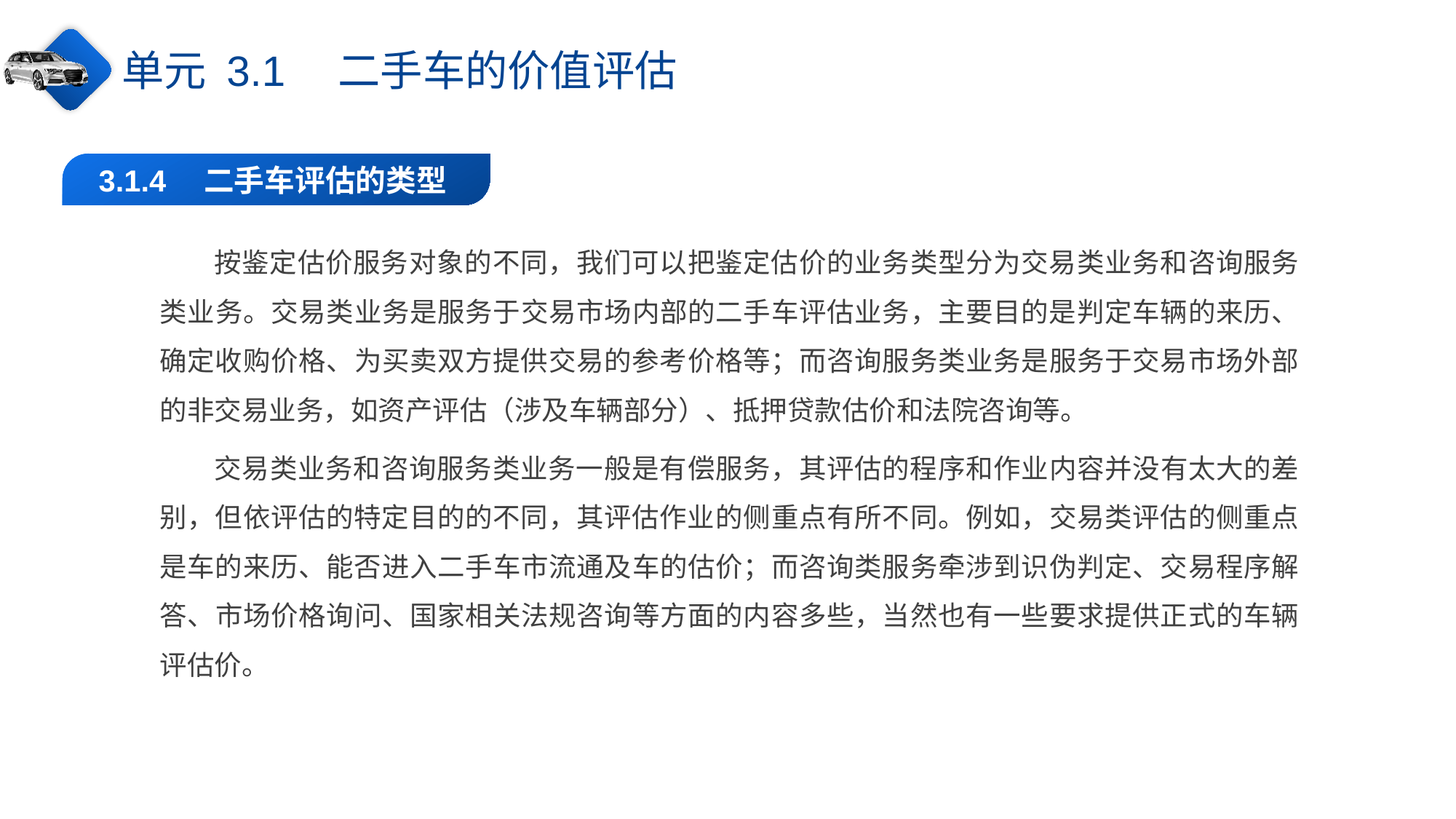

单元 3.1　二手车的价值评估
3.1.4　二手车评估的类型
按鉴定估价服务对象的不同，我们可以把鉴定估价的业务类型分为交易类业务和咨询服务类业务。交易类业务是服务于交易市场内部的二手车评估业务，主要目的是判定车辆的来历、确定收购价格、为买卖双方提供交易的参考价格等；而咨询服务类业务是服务于交易市场外部的非交易业务，如资产评估（涉及车辆部分）、抵押贷款估价和法院咨询等。
交易类业务和咨询服务类业务一般是有偿服务，其评估的程序和作业内容并没有太大的差别，但依评估的特定目的的不同，其评估作业的侧重点有所不同。例如，交易类评估的侧重点是车的来历、能否进入二手车市流通及车的估价；而咨询类服务牵涉到识伪判定、交易程序解答、市场价格询问、国家相关法规咨询等方面的内容多些，当然也有一些要求提供正式的车辆评估价。